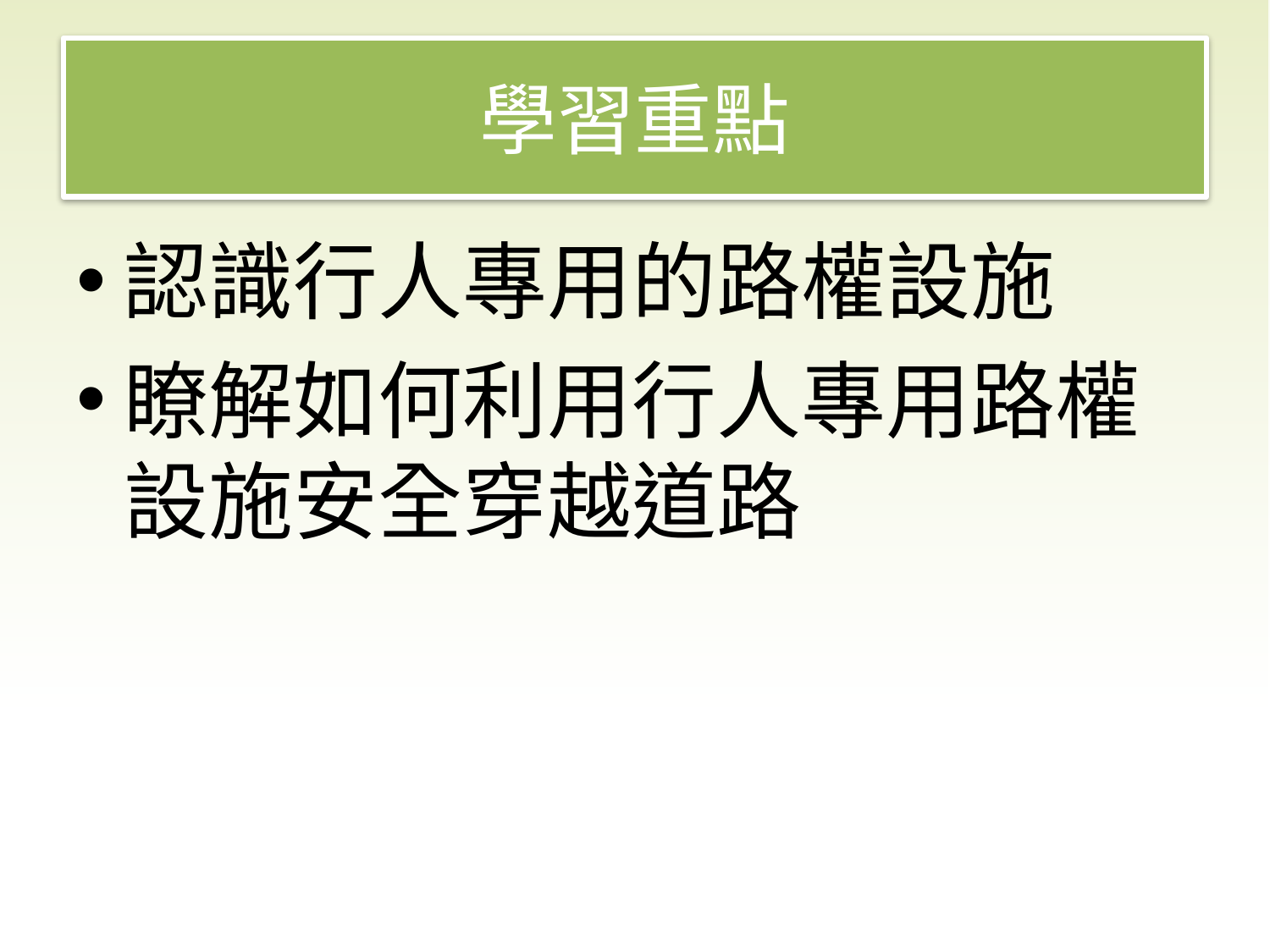

# 學習重點
認識行人專用的路權設施
瞭解如何利用行人專用路權設施安全穿越道路